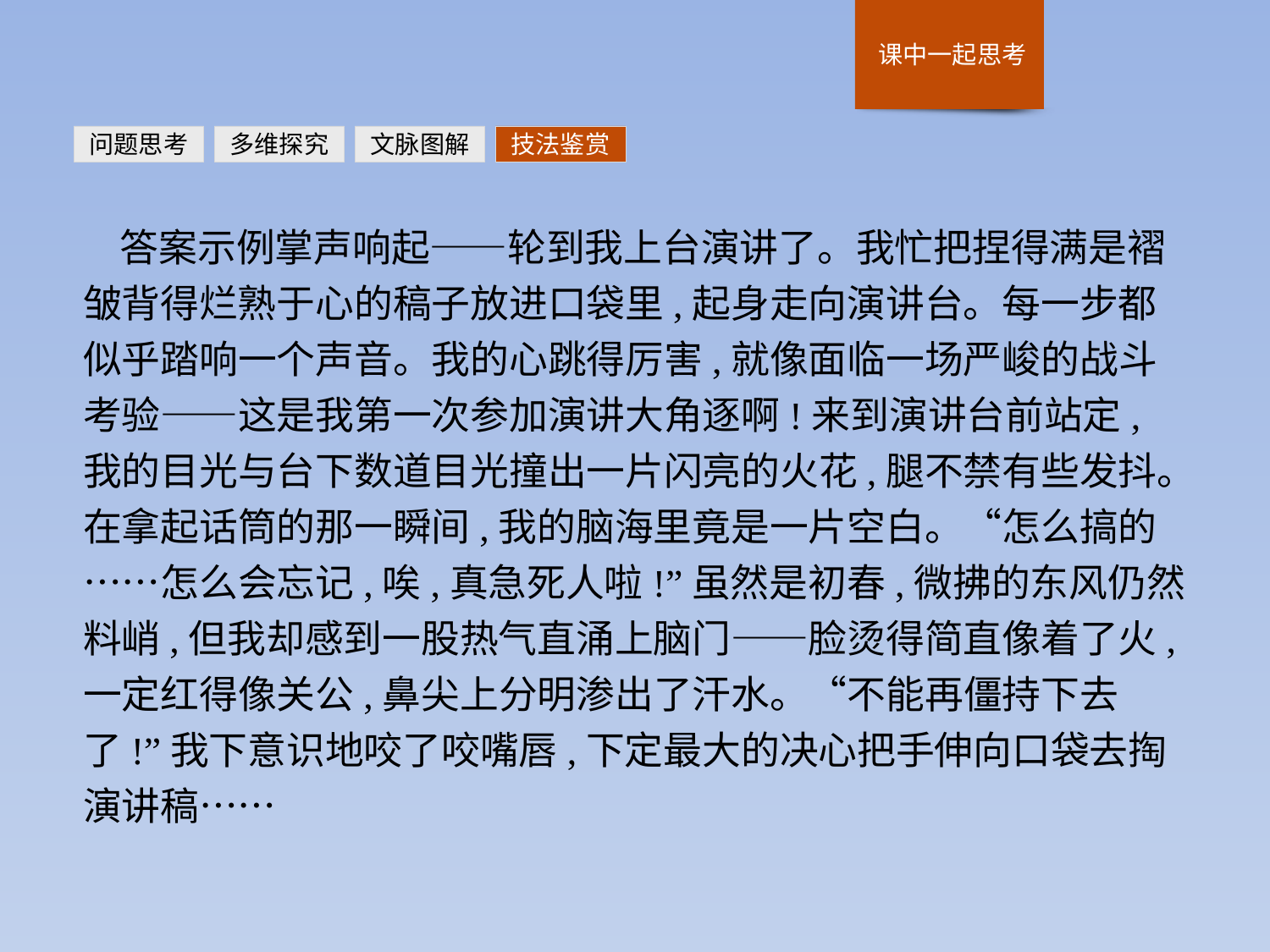

问题思考
多维探究
文脉图解
技法鉴赏
答案示例掌声响起——轮到我上台演讲了。我忙把捏得满是褶皱背得烂熟于心的稿子放进口袋里,起身走向演讲台。每一步都似乎踏响一个声音。我的心跳得厉害,就像面临一场严峻的战斗考验——这是我第一次参加演讲大角逐啊!来到演讲台前站定,我的目光与台下数道目光撞出一片闪亮的火花,腿不禁有些发抖。在拿起话筒的那一瞬间,我的脑海里竟是一片空白。“怎么搞的……怎么会忘记,唉,真急死人啦!”虽然是初春,微拂的东风仍然料峭,但我却感到一股热气直涌上脑门——脸烫得简直像着了火,一定红得像关公,鼻尖上分明渗出了汗水。“不能再僵持下去了!”我下意识地咬了咬嘴唇,下定最大的决心把手伸向口袋去掏演讲稿……